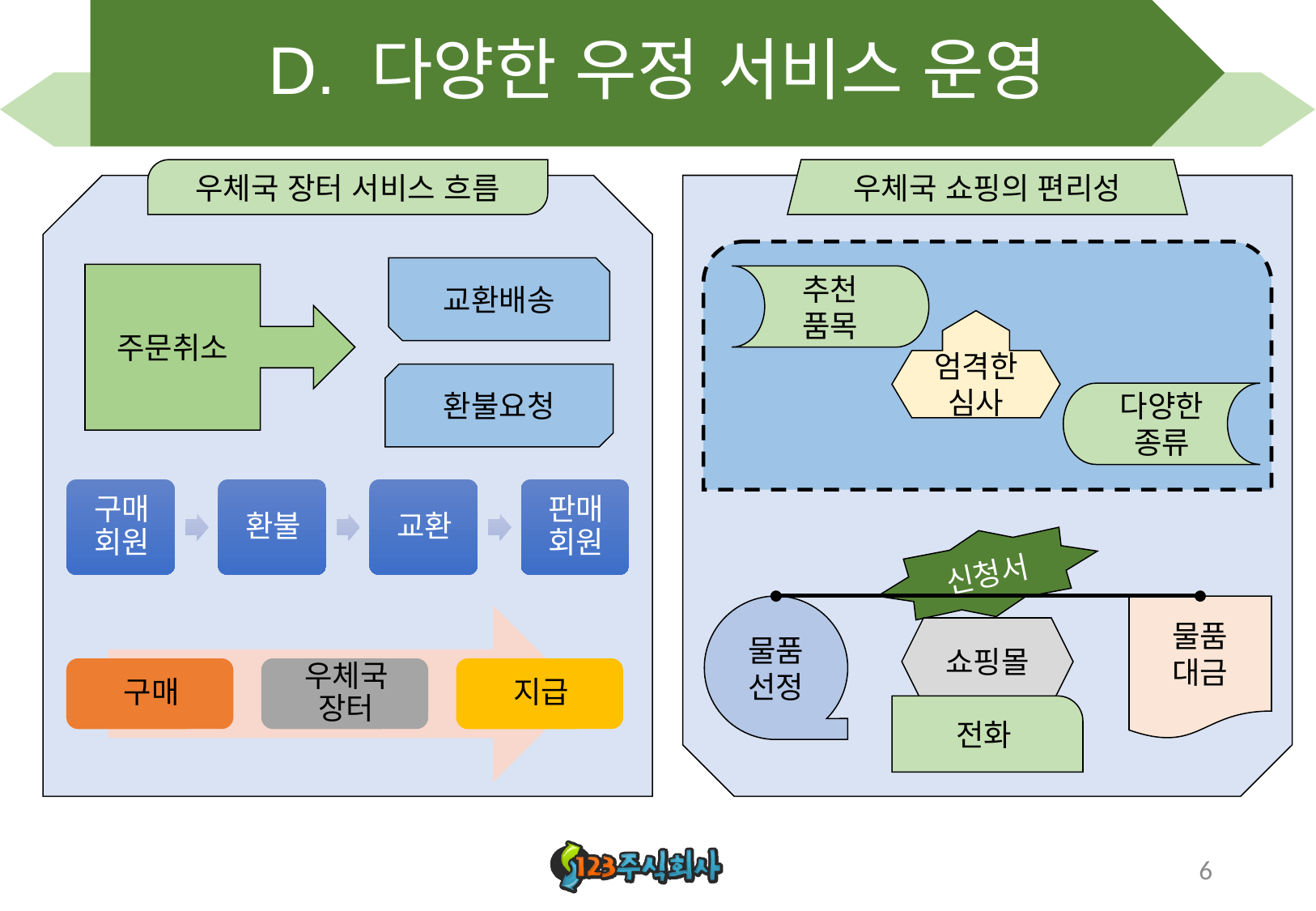

# D. 다양한 우정 서비스 운영
우체국 장터 서비스 흐름
우체국 쇼핑의 편리성

교환배송
주문취소
추천
품목
엄격한
심사

환불요청
다양한 종류
구매회원

환불

교환

판매회원
신청서
물품
선정
물품
대금
구매
우체국
장터
지급
쇼핑몰
전화
6